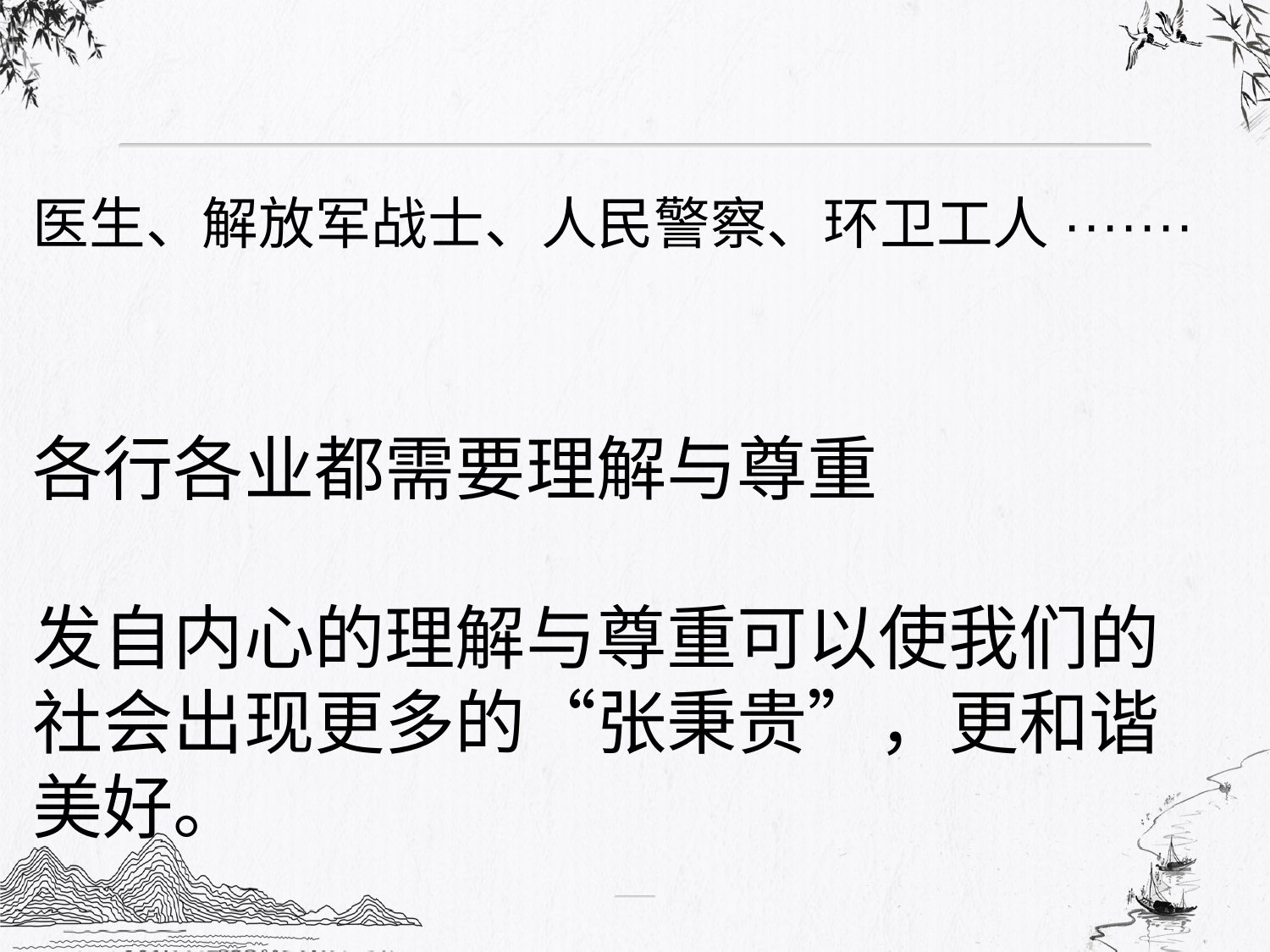

医生、解放军战士、人民警察、环卫工人·······

各行各业都需要理解与尊重

发自内心的理解与尊重可以使我们的社会出现更多的“张秉贵”，更和谐美好。